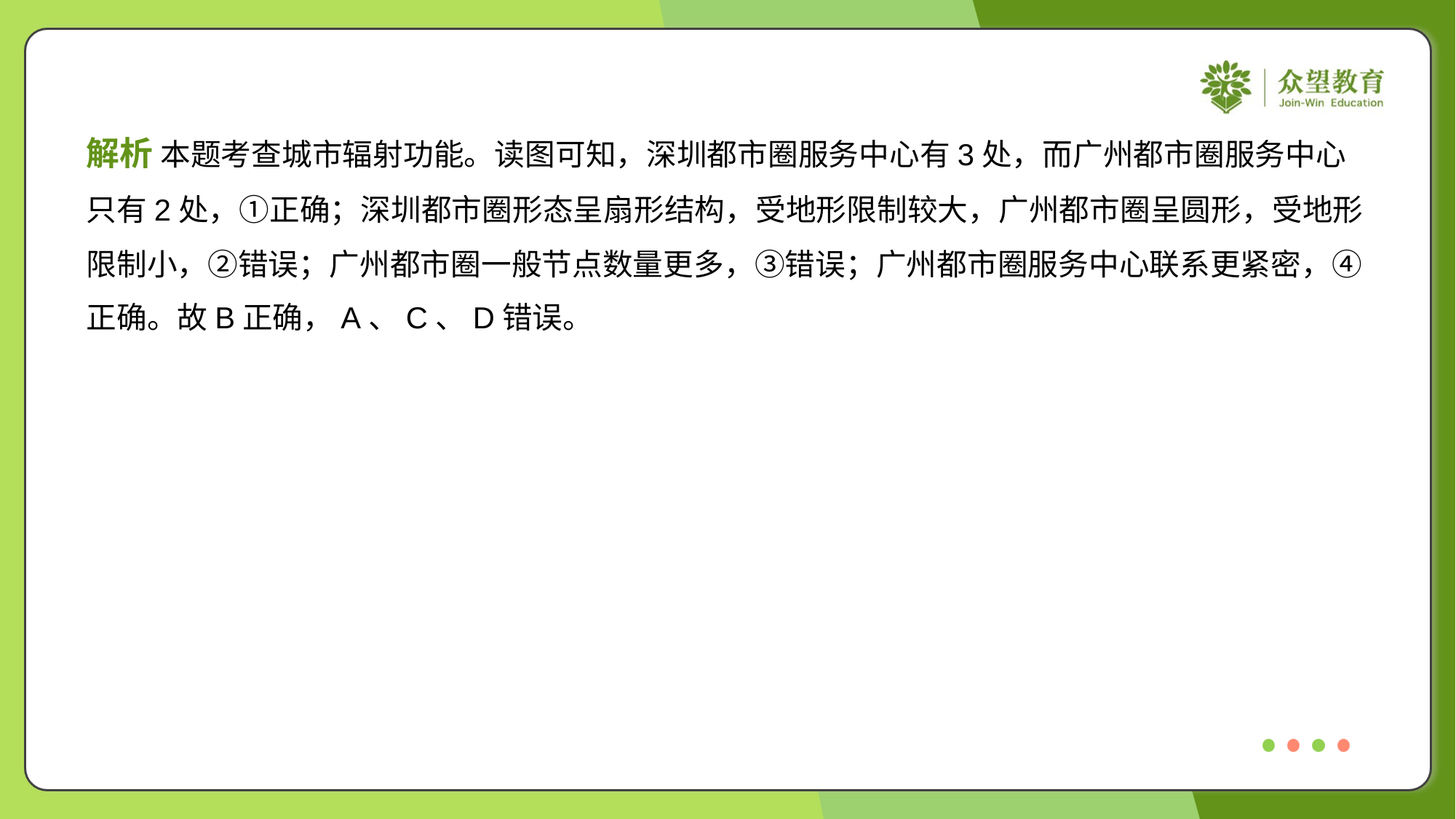

解析 本题考查城市辐射功能。读图可知，深圳都市圈服务中心有3处，而广州都市圈服务中心
只有2处，①正确；深圳都市圈形态呈扇形结构，受地形限制较大，广州都市圈呈圆形，受地形
限制小，②错误；广州都市圈一般节点数量更多，③错误；广州都市圈服务中心联系更紧密，④
正确。故B正确，A、C、D错误。